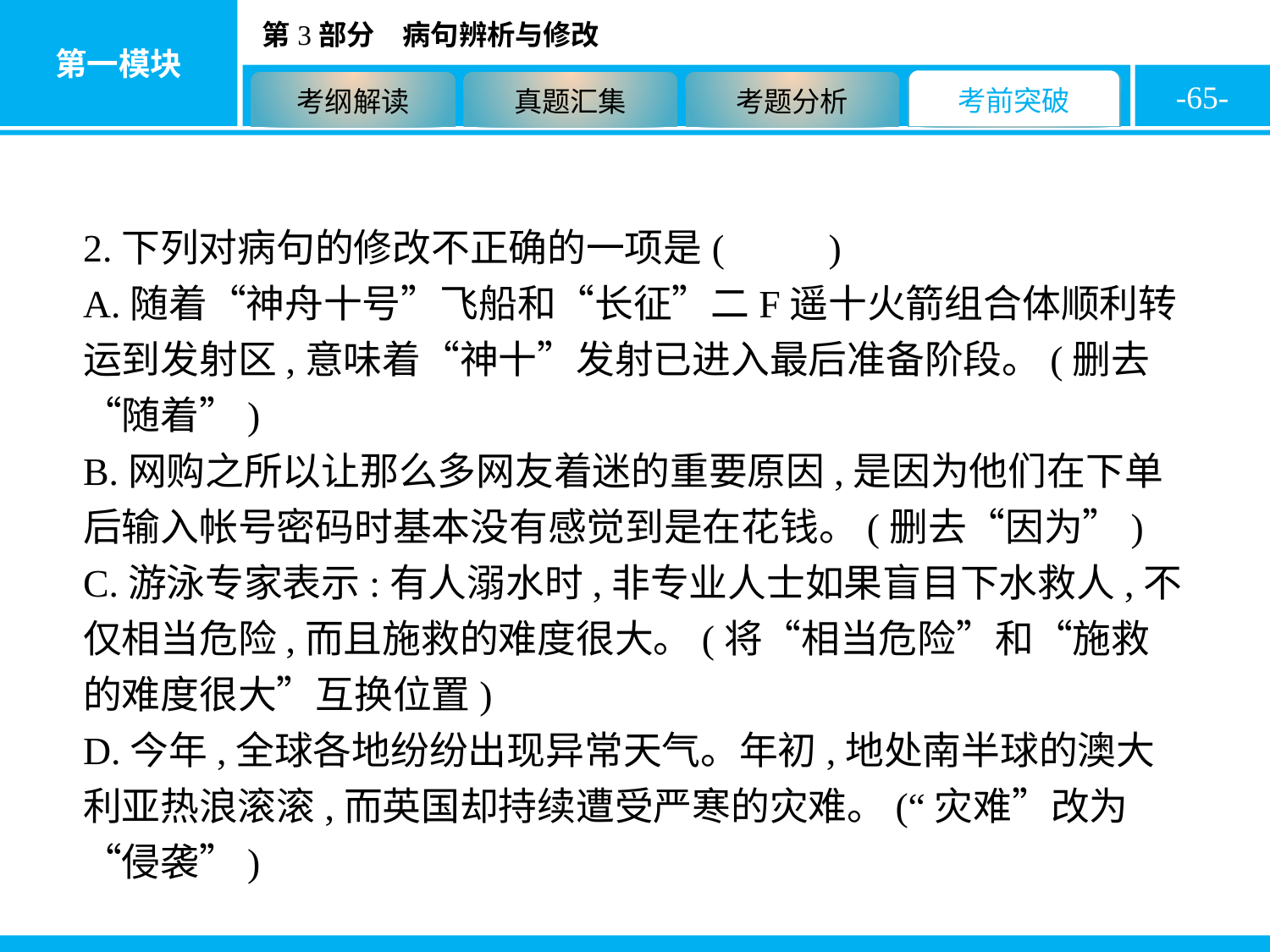

-65-
2.下列对病句的修改不正确的一项是(    B    )
A.随着“神舟十号”飞船和“长征”二F遥十火箭组合体顺利转运到发射区,意味着“神十”发射已进入最后准备阶段。(删去“随着”)
B.网购之所以让那么多网友着迷的重要原因,是因为他们在下单后输入帐号密码时基本没有感觉到是在花钱。(删去“因为”)
C.游泳专家表示:有人溺水时,非专业人士如果盲目下水救人,不仅相当危险,而且施救的难度很大。(将“相当危险”和“施救的难度很大”互换位置)
D.今年,全球各地纷纷出现异常天气。年初,地处南半球的澳大利亚热浪滚滚,而英国却持续遭受严寒的灾难。(“灾难”改为“侵袭”)